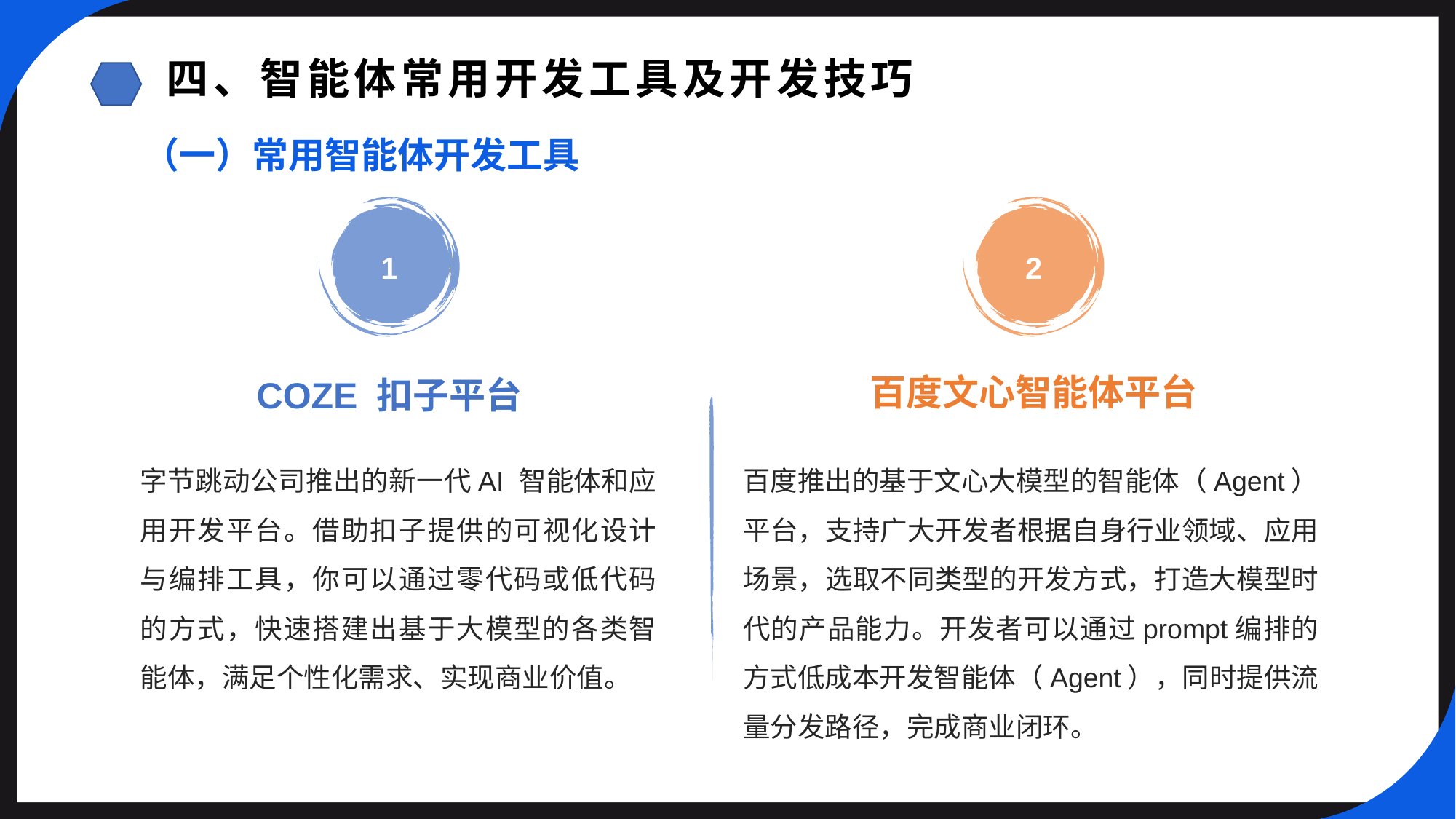

四、智能体常用开发工具及开发技巧
（一）常用智能体开发工具
1
2
百度文心智能体平台
COZE 扣子平台

字节跳动公司推出的新一代AI 智能体和应用开发平台。借助扣子提供的可视化设计与编排工具，你可以通过零代码或低代码的方式，快速搭建出基于大模型的各类智能体，满足个性化需求、实现商业价值。
百度推出的基于文心大模型的智能体（Agent）平台，支持广大开发者根据自身行业领域、应用场景，选取不同类型的开发方式，打造大模型时代的产品能力。开发者可以通过prompt编排的方式低成本开发智能体（Agent），同时提供流量分发路径，完成商业闭环。